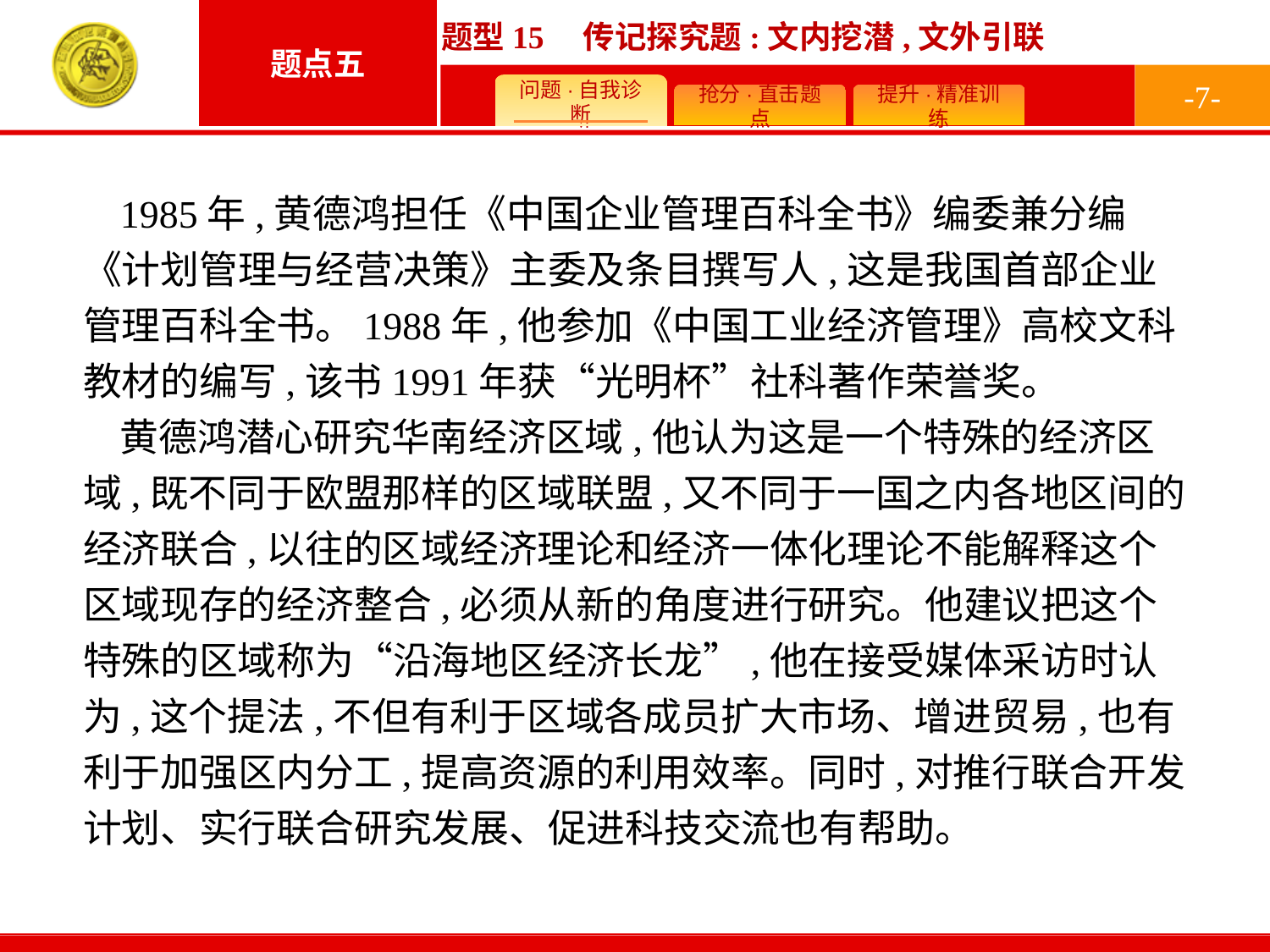

-7-
1985年,黄德鸿担任《中国企业管理百科全书》编委兼分编《计划管理与经营决策》主委及条目撰写人,这是我国首部企业管理百科全书。1988年,他参加《中国工业经济管理》高校文科教材的编写,该书1991年获“光明杯”社科著作荣誉奖。
黄德鸿潜心研究华南经济区域,他认为这是一个特殊的经济区域,既不同于欧盟那样的区域联盟,又不同于一国之内各地区间的经济联合,以往的区域经济理论和经济一体化理论不能解释这个区域现存的经济整合,必须从新的角度进行研究。他建议把这个特殊的区域称为“沿海地区经济长龙”,他在接受媒体采访时认为,这个提法,不但有利于区域各成员扩大市场、增进贸易,也有利于加强区内分工,提高资源的利用效率。同时,对推行联合开发计划、实行联合研究发展、促进科技交流也有帮助。